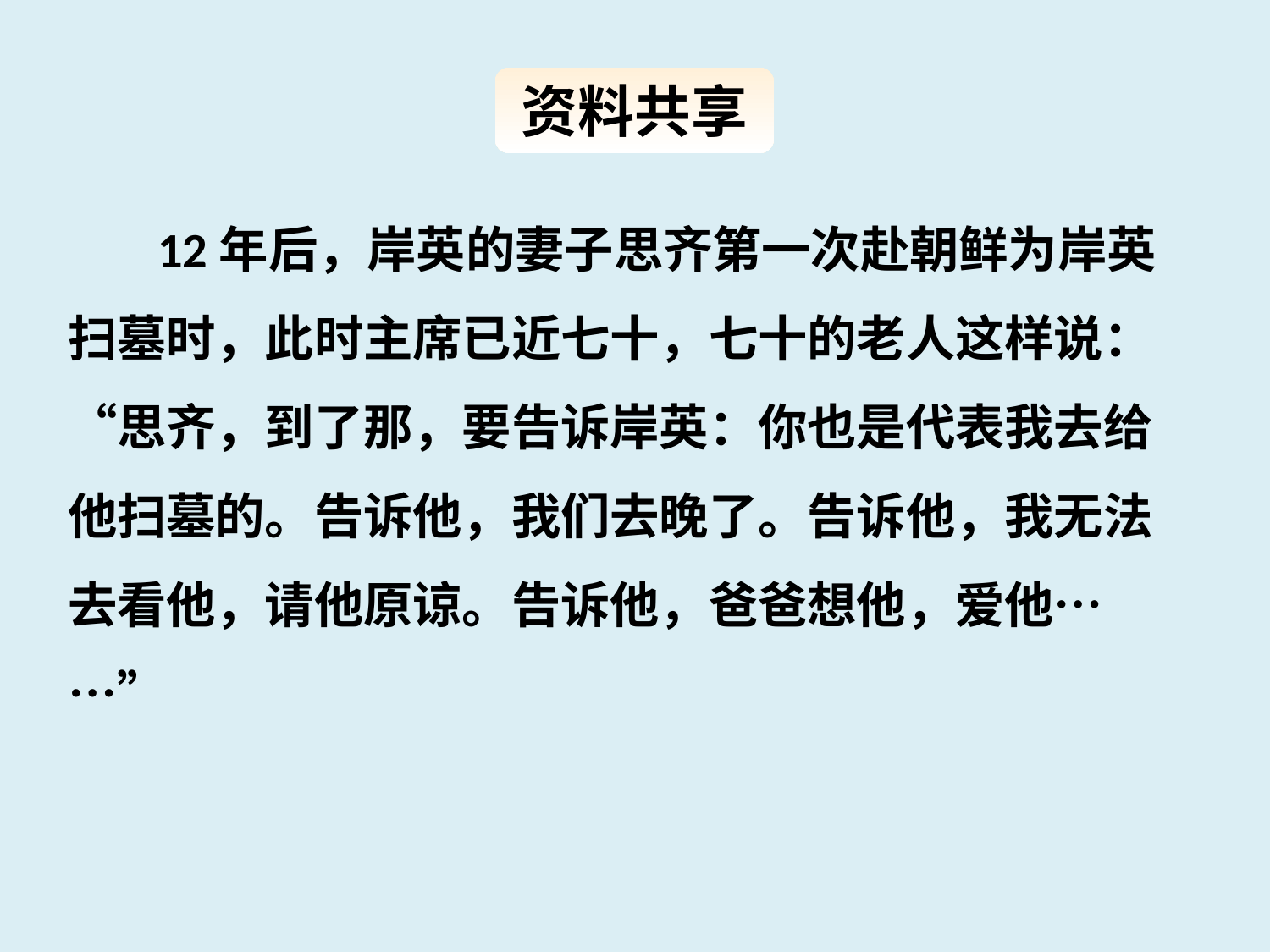

资料共享
        12年后，岸英的妻子思齐第一次赴朝鲜为岸英扫墓时，此时主席已近七十，七十的老人这样说：“思齐，到了那，要告诉岸英：你也是代表我去给他扫墓的。告诉他，我们去晚了。告诉他，我无法去看他，请他原谅。告诉他，爸爸想他，爱他……”